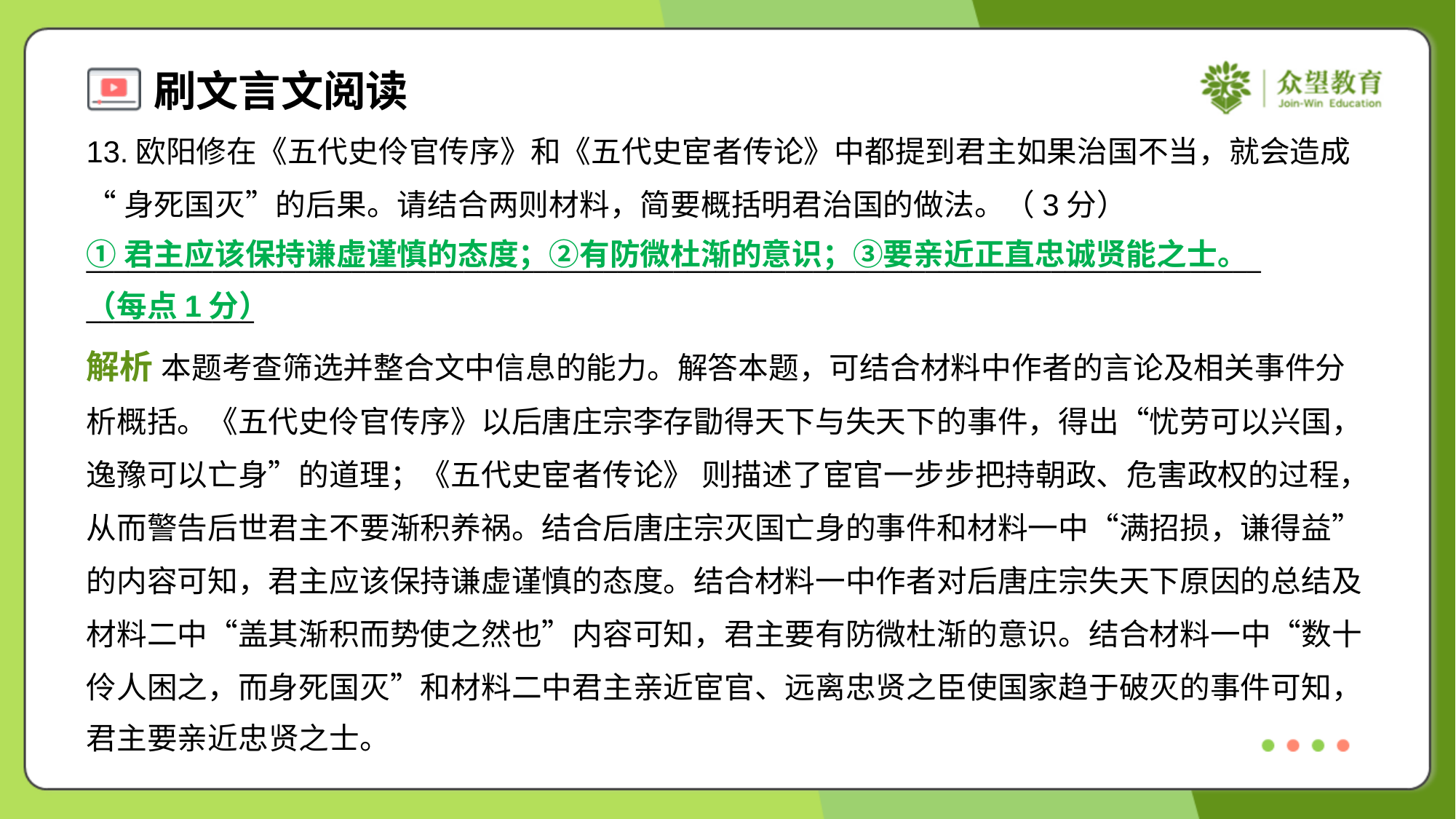

13.欧阳修在《五代史伶官传序》和《五代史宦者传论》中都提到君主如果治国不当，就会造成
“身死国灭”的后果。请结合两则材料，简要概括明君治国的做法。（3分）
____________________________________________________________________________________
____________
①君主应该保持谦虚谨慎的态度；②有防微杜渐的意识；③要亲近正直忠诚贤能之士。
（每点1分）
解析 本题考查筛选并整合文中信息的能力。解答本题，可结合材料中作者的言论及相关事件分
析概括。《五代史伶官传序》以后唐庄宗李存勖得天下与失天下的事件，得出“忧劳可以兴国，
逸豫可以亡身”的道理；《五代史宦者传论》 则描述了宦官一步步把持朝政、危害政权的过程，
从而警告后世君主不要渐积养祸。结合后唐庄宗灭国亡身的事件和材料一中“满招损，谦得益”
的内容可知，君主应该保持谦虚谨慎的态度。结合材料一中作者对后唐庄宗失天下原因的总结及
材料二中“盖其渐积而势使之然也”内容可知，君主要有防微杜渐的意识。结合材料一中“数十
伶人困之，而身死国灭”和材料二中君主亲近宦官、远离忠贤之臣使国家趋于破灭的事件可知，
君主要亲近忠贤之士。